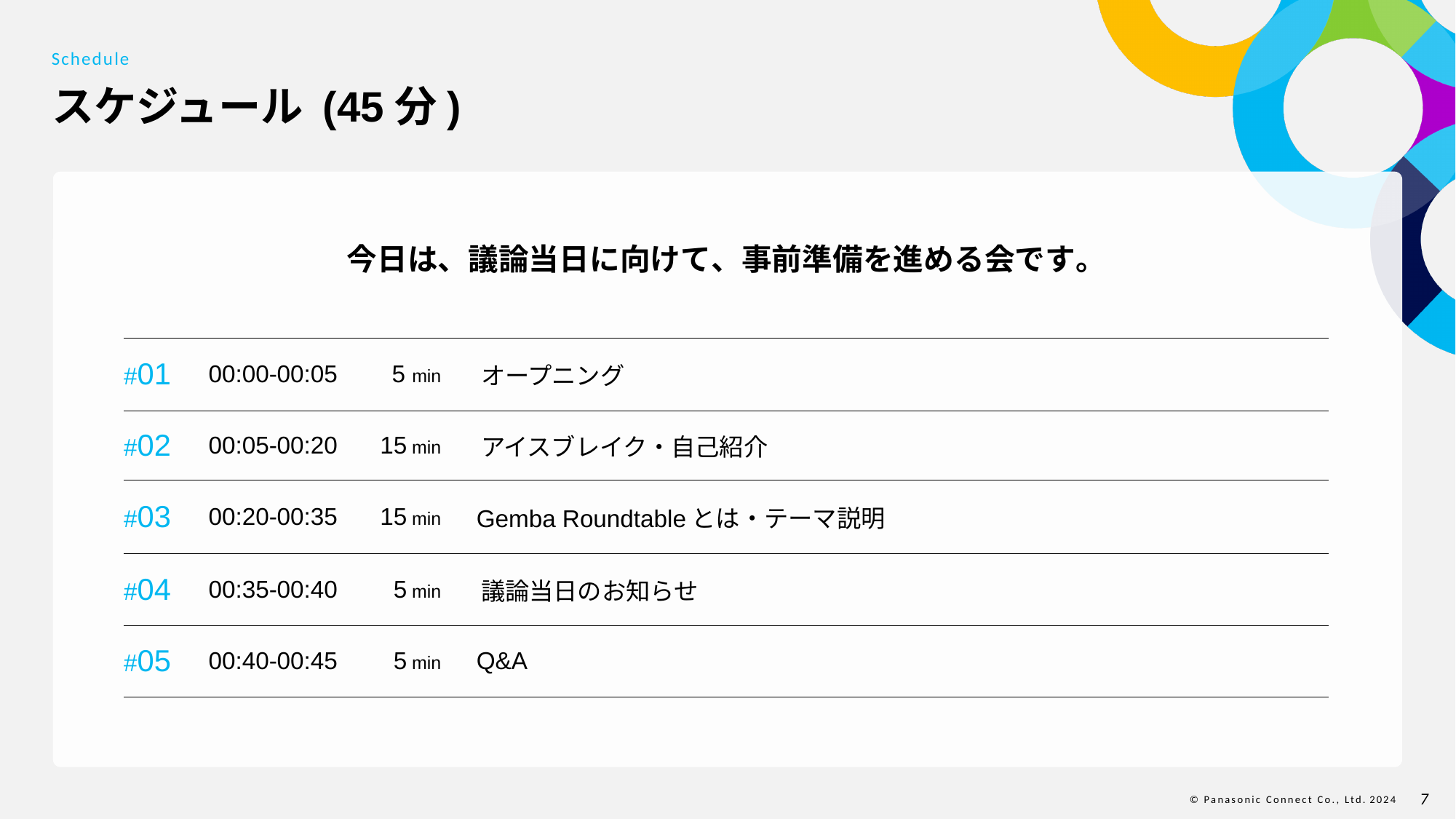

Schedule
# スケジュール (45分)
今日は、議論当日に向けて、事前準備を進める会です。
| #01 | 00:00-00:05 | 5 min | オープニング |
| --- | --- | --- | --- |
| #02 | 00:05-00:20 | 15 min | アイスブレイク・自己紹介 |
| #03 | 00:20-00:35 | 15 min | Gemba Roundtableとは・テーマ説明 |
| #04 | 00:35-00:40 | 5 min | 議論当日のお知らせ |
| #05 | 00:40-00:45 | 5 min | Q&A |